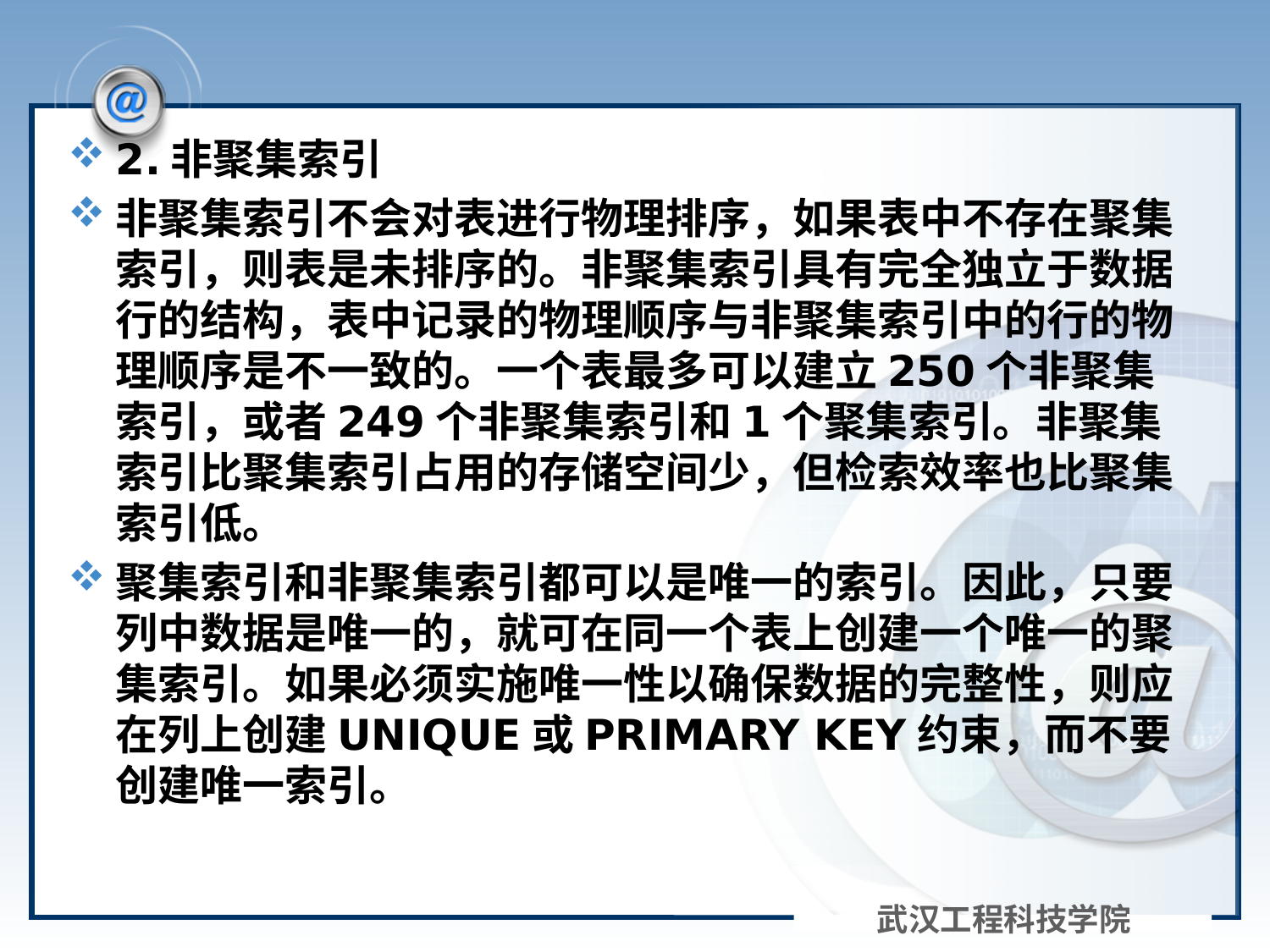

#
2.非聚集索引
非聚集索引不会对表进行物理排序，如果表中不存在聚集索引，则表是未排序的。非聚集索引具有完全独立于数据行的结构，表中记录的物理顺序与非聚集索引中的行的物理顺序是不一致的。一个表最多可以建立250个非聚集索引，或者249个非聚集索引和1个聚集索引。非聚集索引比聚集索引占用的存储空间少，但检索效率也比聚集索引低。
聚集索引和非聚集索引都可以是唯一的索引。因此，只要列中数据是唯一的，就可在同一个表上创建一个唯一的聚集索引。如果必须实施唯一性以确保数据的完整性，则应在列上创建UNIQUE或PRIMARY KEY约束，而不要创建唯一索引。

武汉工程科技学院